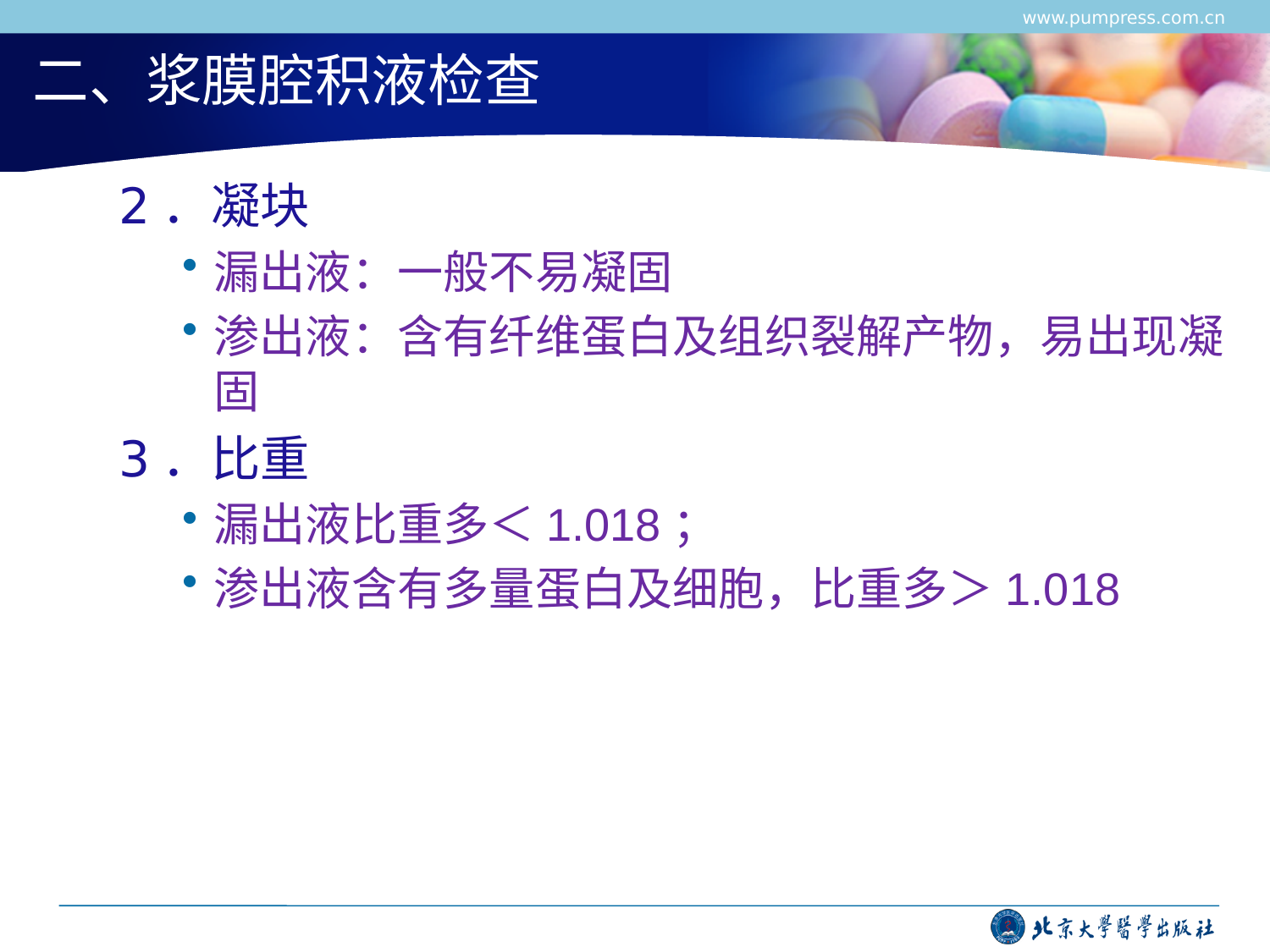

www.pumpress.com.cn
# 二、浆膜腔积液检查
2．凝块
漏出液：一般不易凝固
渗出液：含有纤维蛋白及组织裂解产物，易出现凝固
3．比重
漏出液比重多＜1.018；
渗出液含有多量蛋白及细胞，比重多＞1.018